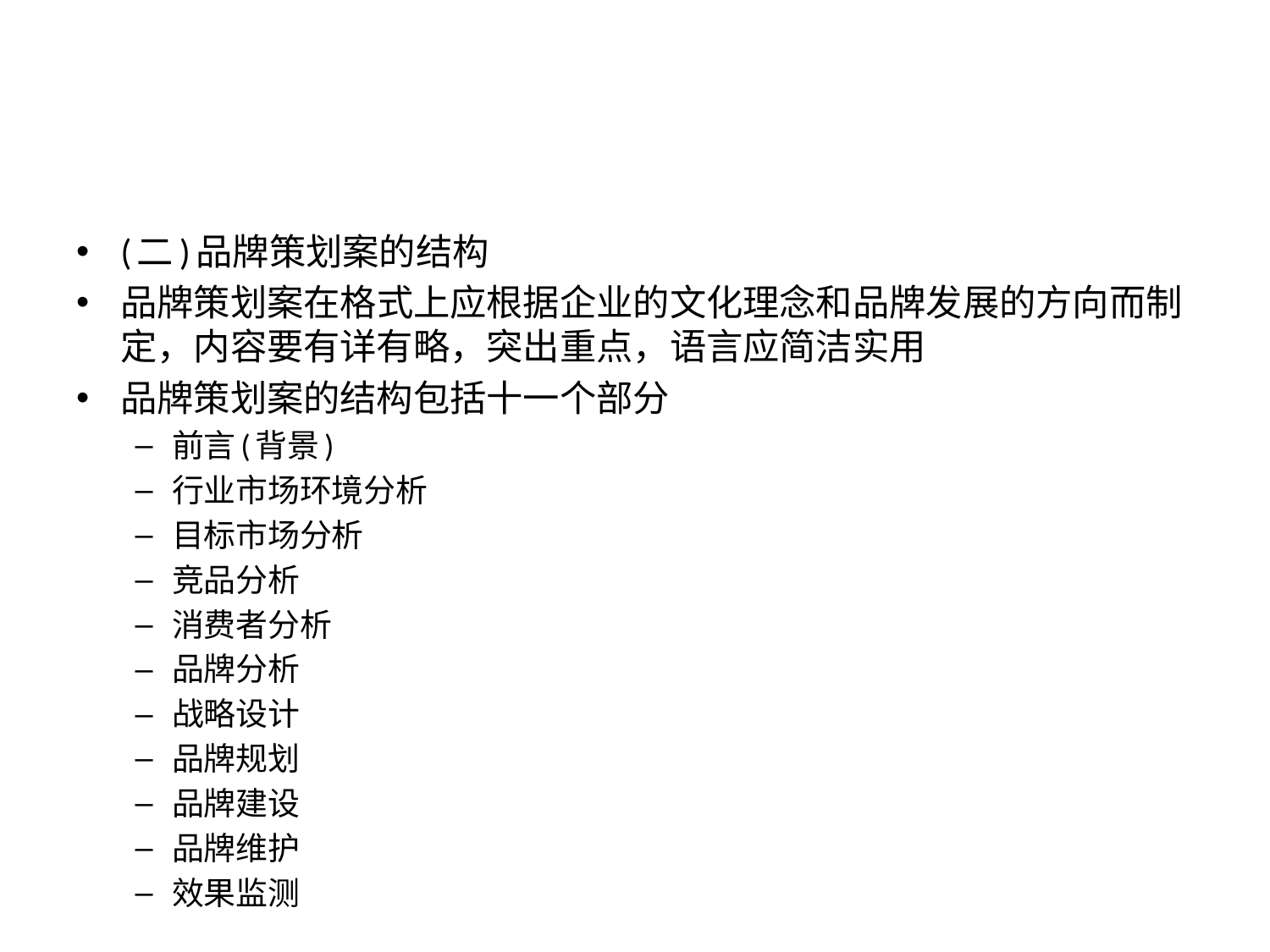

#
(二)品牌策划案的结构
品牌策划案在格式上应根据企业的文化理念和品牌发展的方向而制定，内容要有详有略，突出重点，语言应简洁实用
品牌策划案的结构包括十一个部分
前言(背景)
行业市场环境分析
目标市场分析
竞品分析
消费者分析
品牌分析
战略设计
品牌规划
品牌建设
品牌维护
效果监测